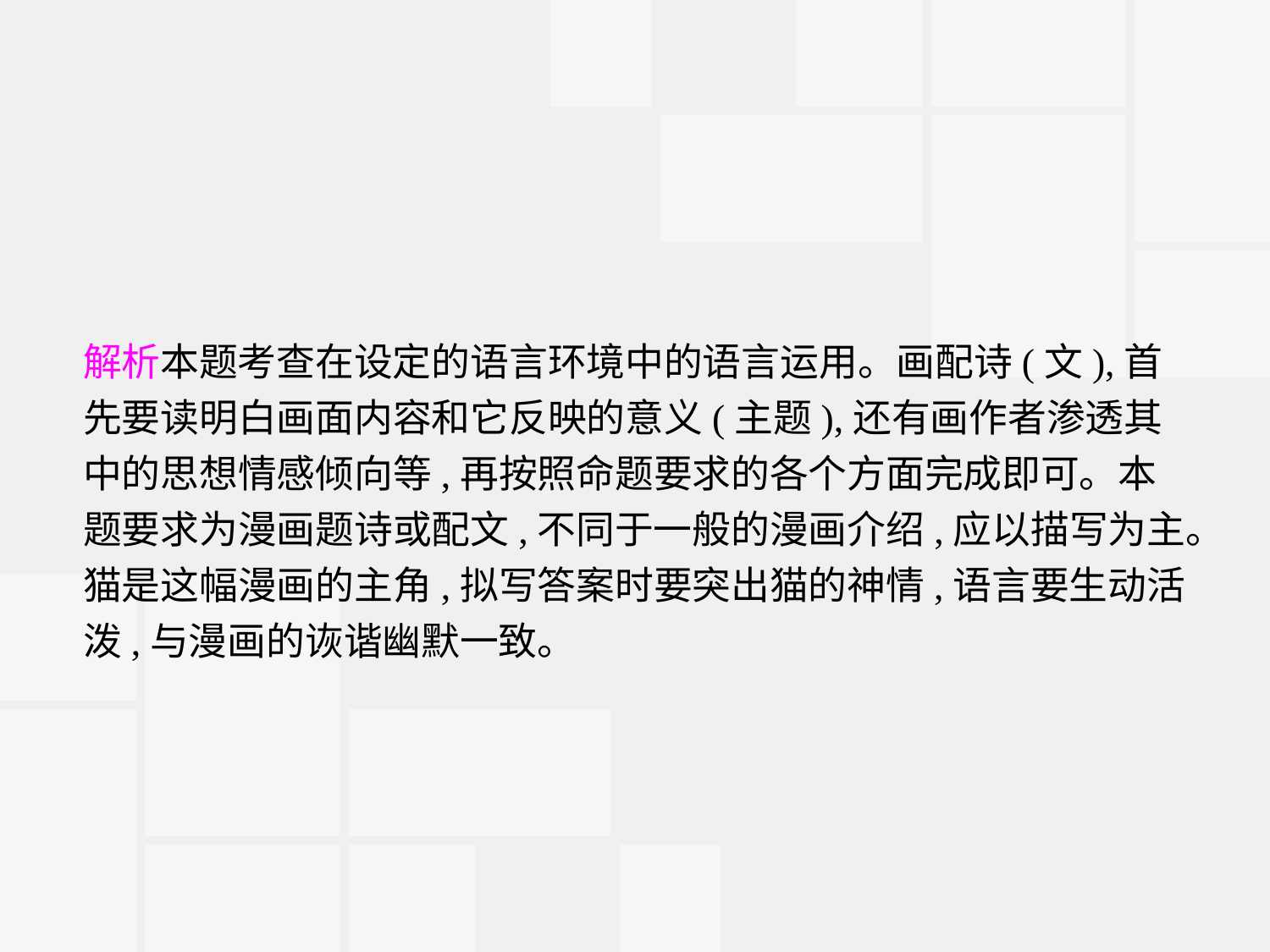

解析本题考查在设定的语言环境中的语言运用。画配诗(文),首先要读明白画面内容和它反映的意义(主题),还有画作者渗透其中的思想情感倾向等,再按照命题要求的各个方面完成即可。本题要求为漫画题诗或配文,不同于一般的漫画介绍,应以描写为主。猫是这幅漫画的主角,拟写答案时要突出猫的神情,语言要生动活泼,与漫画的诙谐幽默一致。